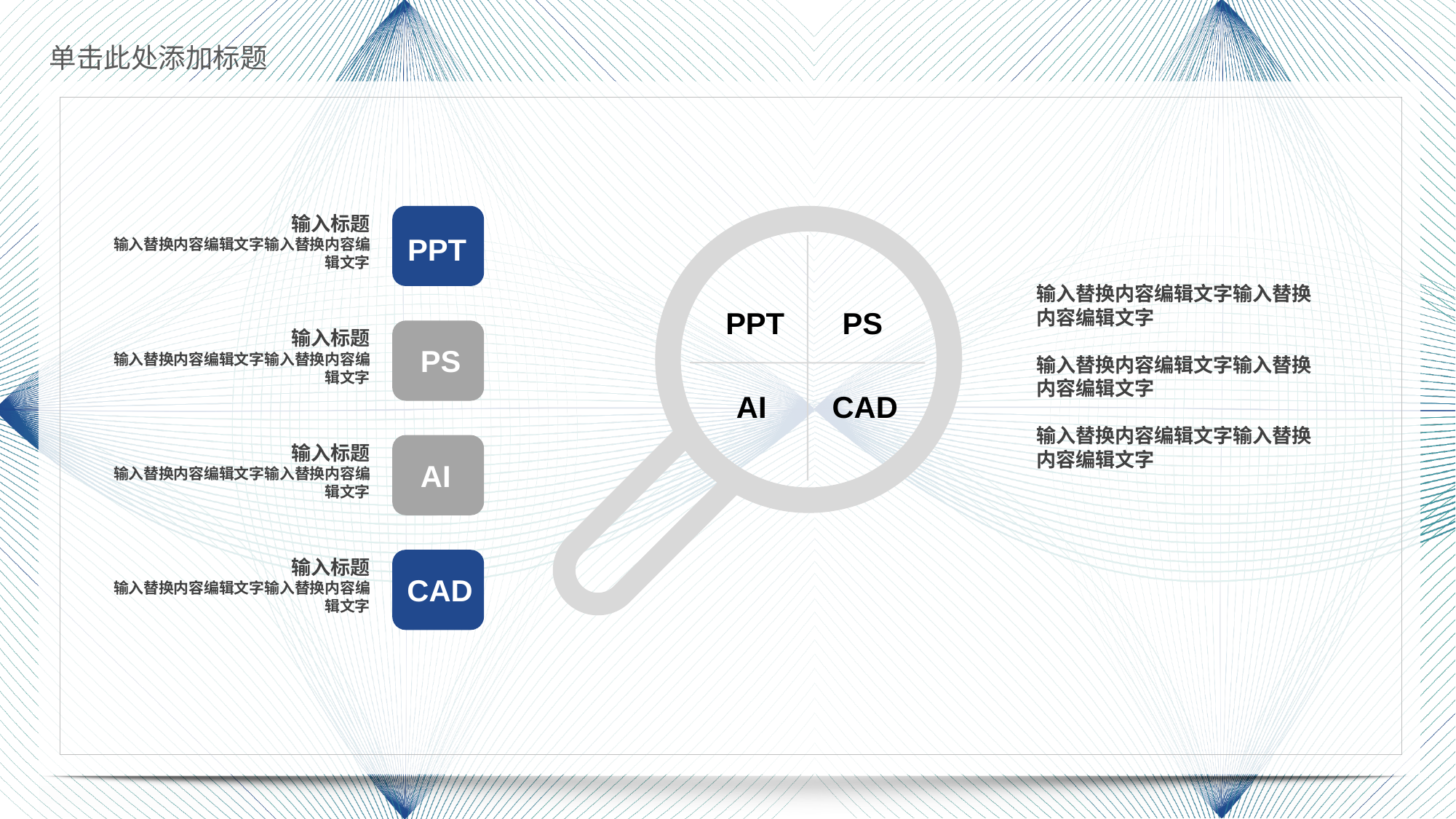

输入标题
输入替换内容编辑文字输入替换内容编辑文字

PPT
输入替换内容编辑文字输入替换内容编辑文字

输入替换内容编辑文字输入替换内容编辑文字

输入替换内容编辑文字输入替换内容编辑文字

PPT
PS
输入标题
输入替换内容编辑文字输入替换内容编辑文字

PS
AI
CAD
输入标题
输入替换内容编辑文字输入替换内容编辑文字

AI
输入标题
输入替换内容编辑文字输入替换内容编辑文字

CAD